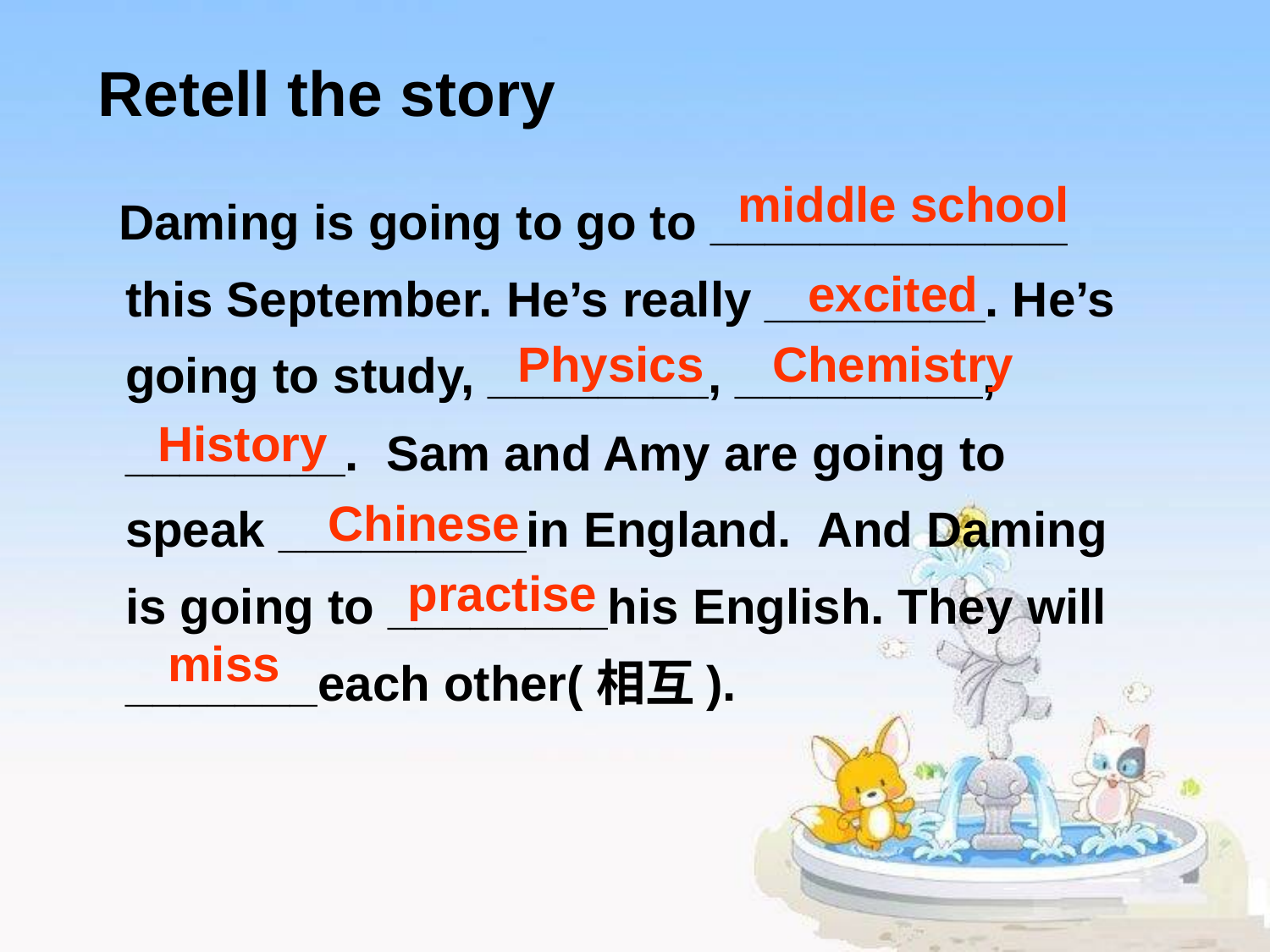

Retell the story
   Daming is going to go to _____________ this September. He’s really ________. He’s going to study, ________, _________, ________.  Sam and Amy are going to  speak _________in England.  And Daming is going to ________his English. They will _______each other(相互).
middle school
excited
Physics
Chemistry
History
Chinese
practise
miss